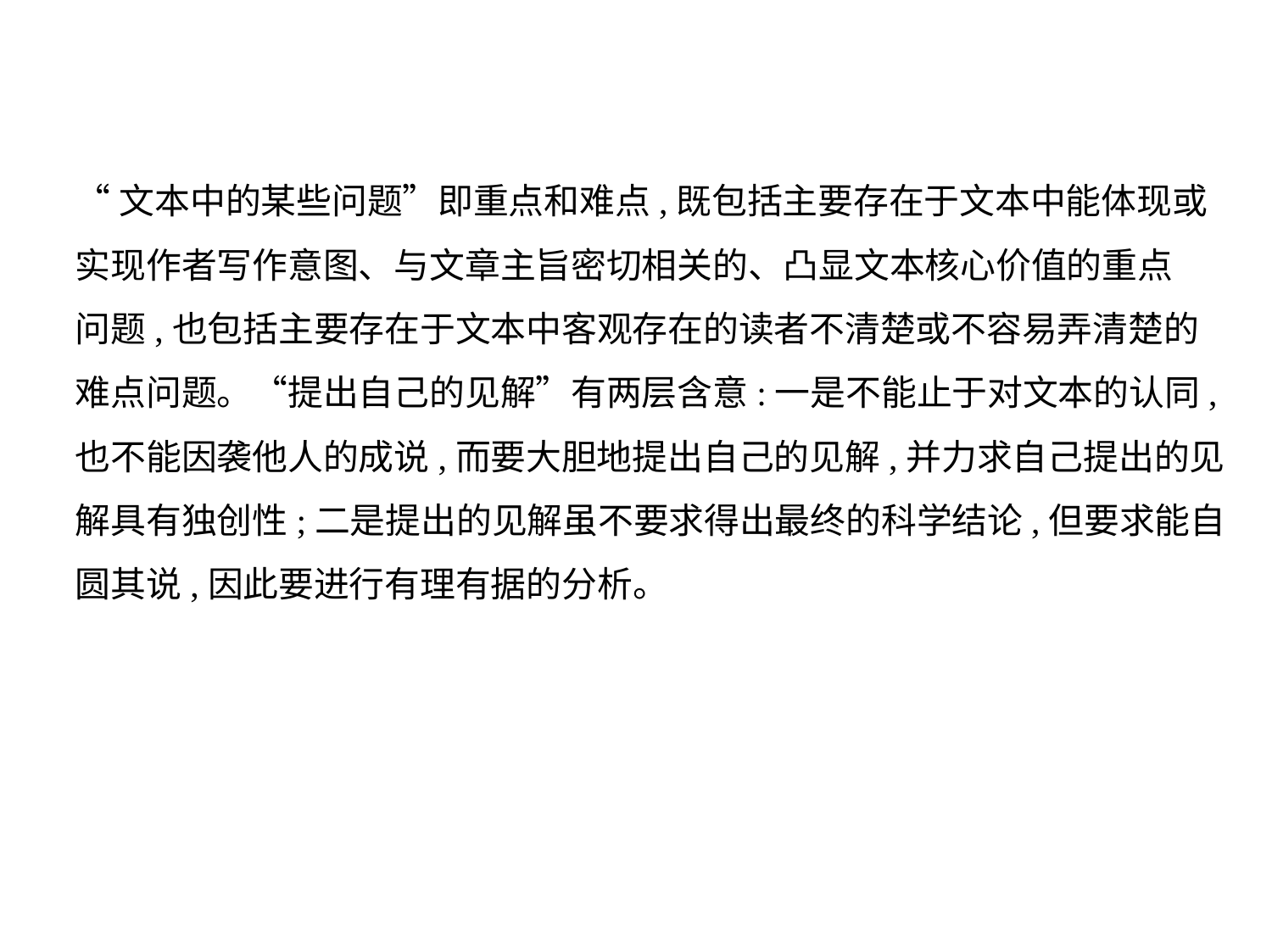

“文本中的某些问题”即重点和难点,既包括主要存在于文本中能体现或
实现作者写作意图、与文章主旨密切相关的、凸显文本核心价值的重点
问题,也包括主要存在于文本中客观存在的读者不清楚或不容易弄清楚的
难点问题。“提出自己的见解”有两层含意:一是不能止于对文本的认同,
也不能因袭他人的成说,而要大胆地提出自己的见解,并力求自己提出的见
解具有独创性;二是提出的见解虽不要求得出最终的科学结论,但要求能自
圆其说,因此要进行有理有据的分析。